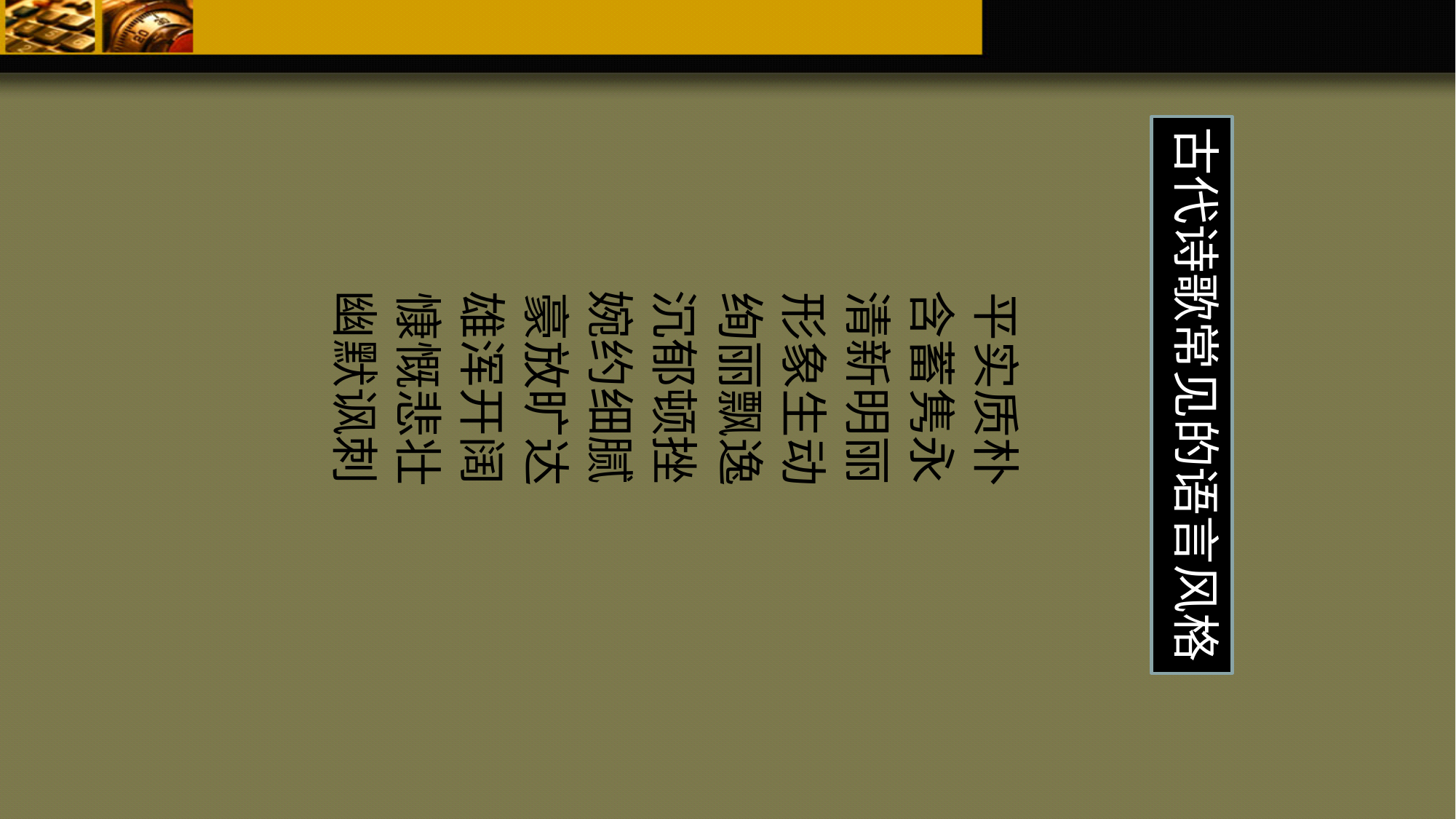

古代诗歌常见的语言风格
幽默讽刺
婉约细腻
沉郁顿挫
含蓄隽永
雄浑开阔
清新明丽
慷慨悲壮
豪放旷达
绚丽飘逸
形象生动
平实质朴